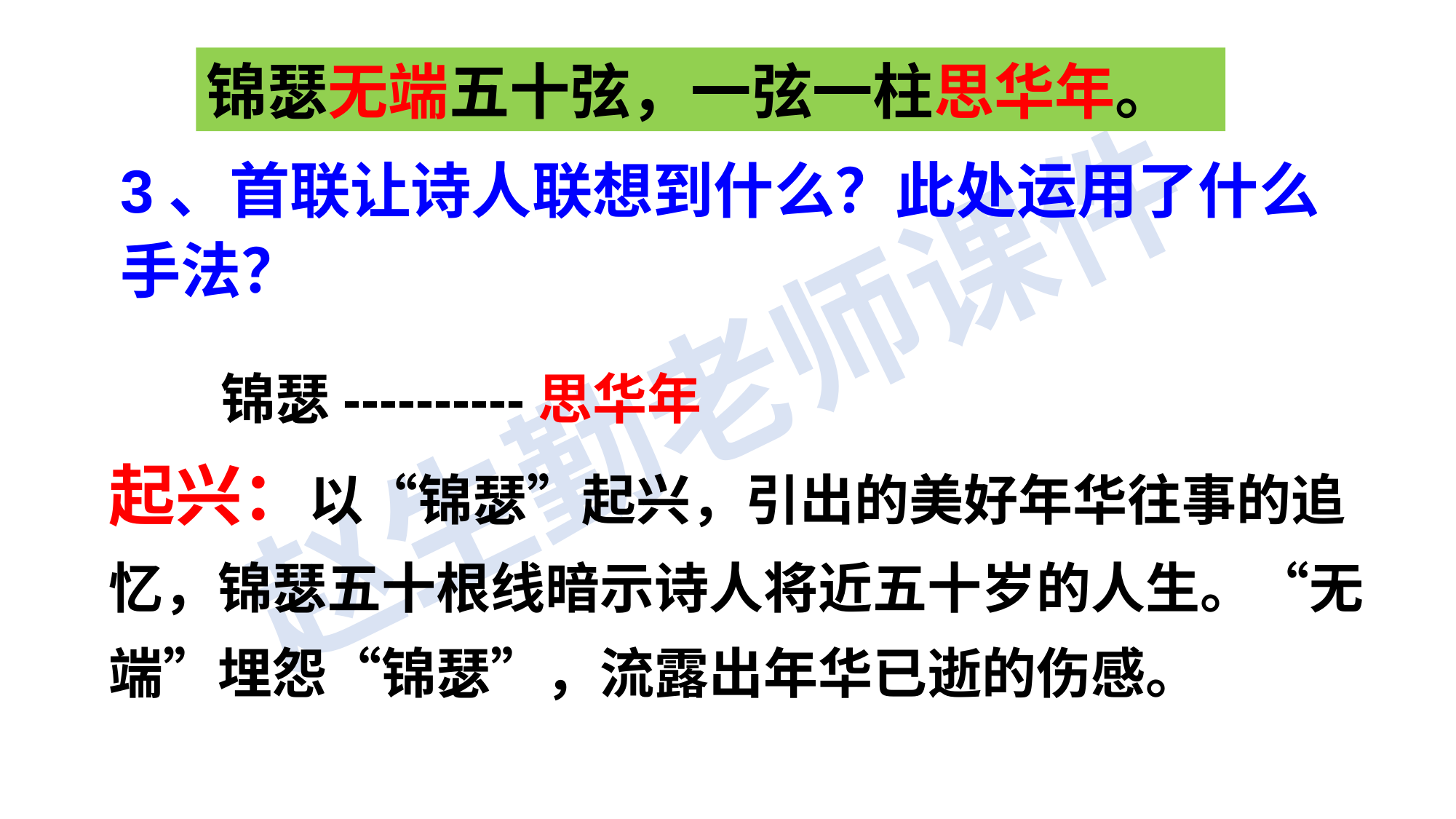

锦瑟无端五十弦，一弦一柱思华年。
3、首联让诗人联想到什么？此处运用了什么手法？
        锦瑟----------思华年
起兴：以“锦瑟”起兴，引出的美好年华往事的追忆，锦瑟五十根线暗示诗人将近五十岁的人生。“无端”埋怨“锦瑟”，流露出年华已逝的伤感。